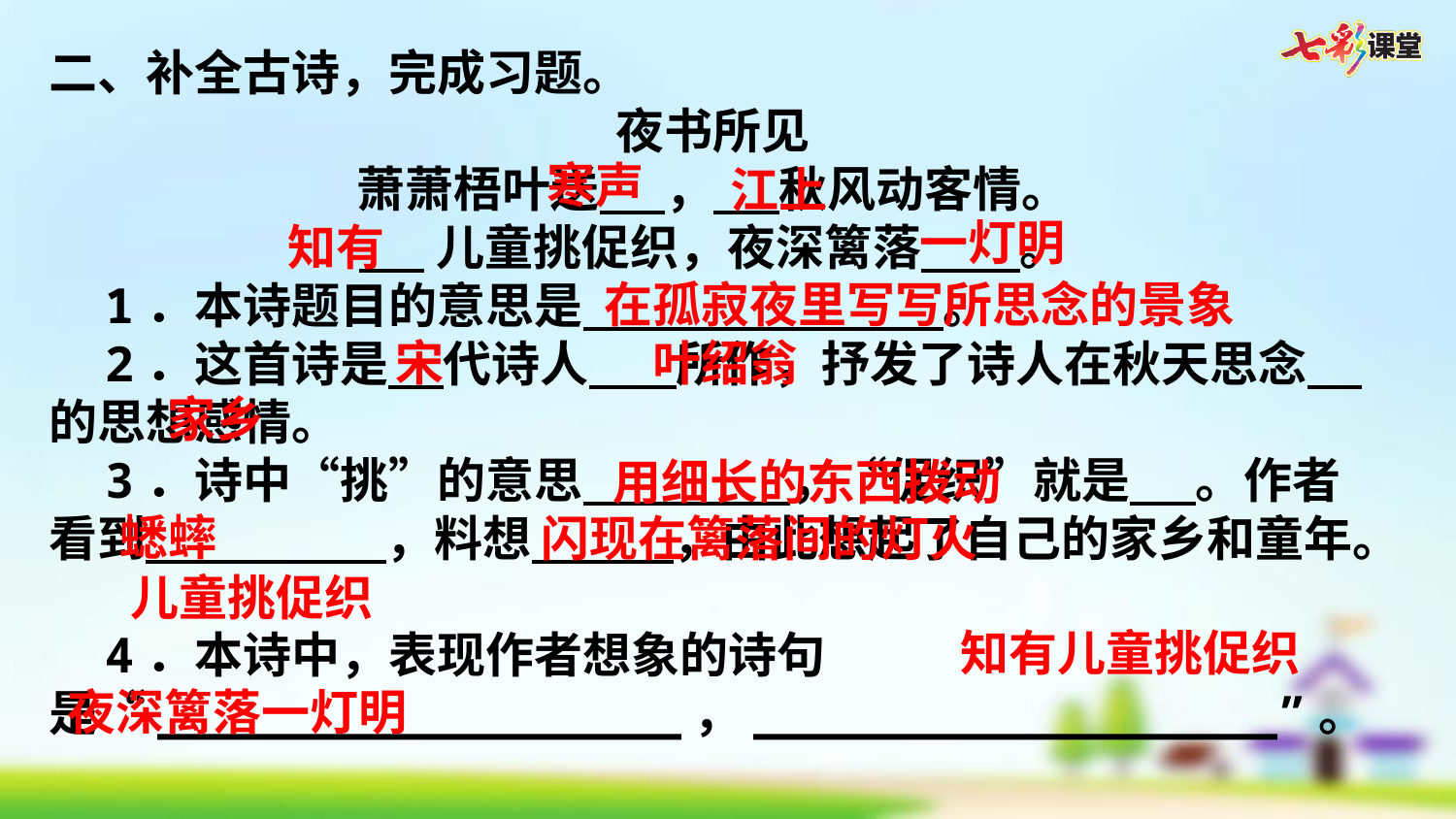

二、补全古诗，完成习题。
 夜书所见
萧萧梧叶送      ，      秋风动客情。
      儿童挑促织，夜深篱落         。
1．本诗题目的意思是                                 。
2．这首诗是     代诗人        所作，抒发了诗人在秋天思念      的思想感情。
3．诗中“挑”的意思                   ，“促织”就是      。作者看到                      ，料想             ，由此想起了自己的家乡和童年。
4．本诗中，表现作者想象的诗句是“__________________，__________________”。
寒声
江上
一灯明
知有
在孤寂夜里写写所思念的景象
宋
叶绍翁
家乡
用细长的东西拨动
蟋蟀
闪现在篱落间的灯火
儿童挑促织
知有儿童挑促织
夜深篱落一灯明